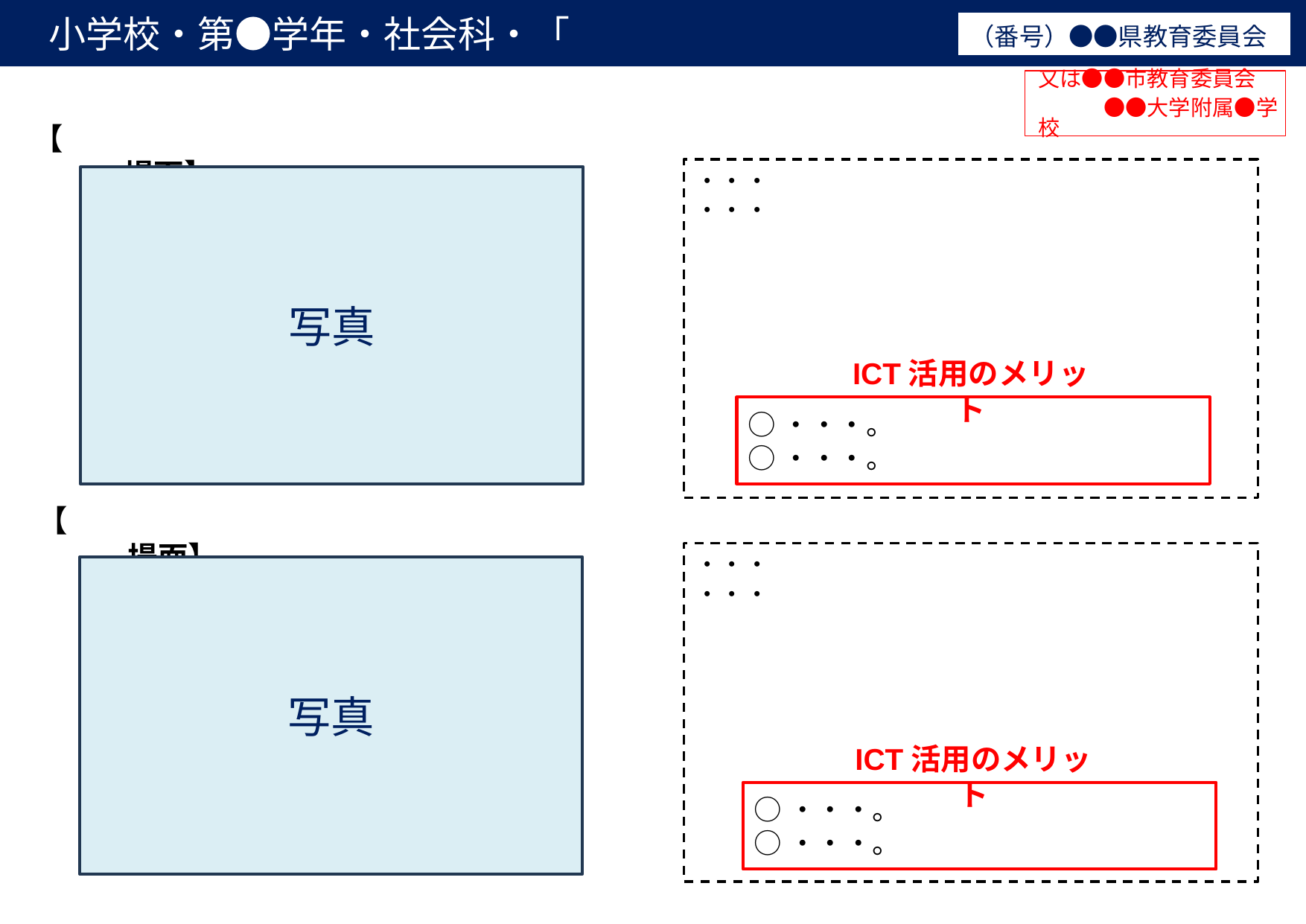

小学校・第●学年・社会科・「　　　　　　　　　　　　　　　」②
（番号）●●県教育委員会
又は●●市教育委員会
　　　●●大学附属●学校
【　　　　　　　　　　　　　　　　　場面】
・・・
・・・

写真
ICT活用のメリット
○・・・。
○・・・。
【　　　　　　　　　　　　　　　　　場面】
・・・
・・・

写真
ICT活用のメリット
○・・・。
○・・・。
2